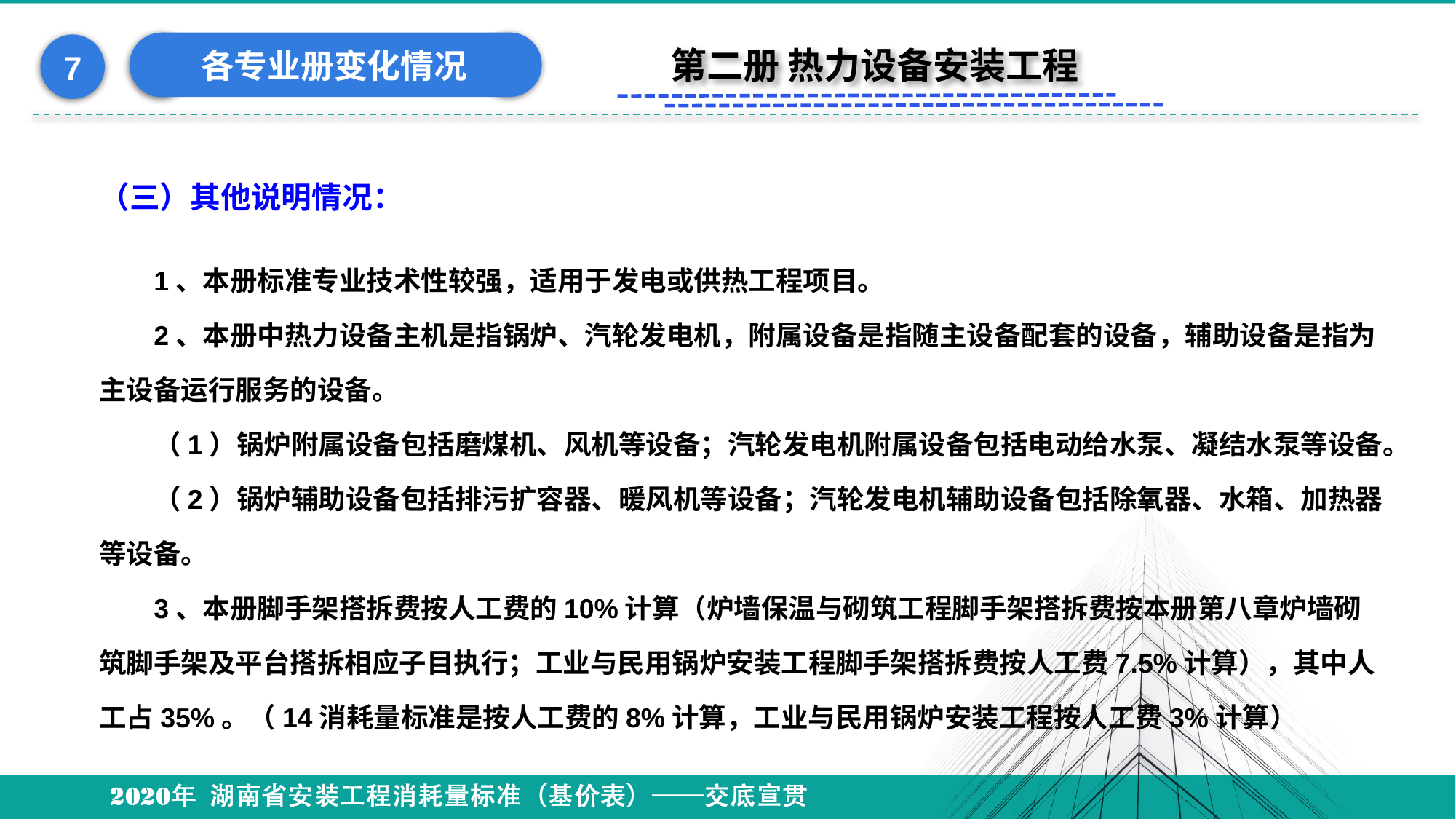

各专业册变化情况

7
第二册 热力设备安装工程
#
（三）其他说明情况：

1、本册标准专业技术性较强，适用于发电或供热工程项目。
2、本册中热力设备主机是指锅炉、汽轮发电机，附属设备是指随主设备配套的设备，辅助设备是指为主设备运行服务的设备。
（1）锅炉附属设备包括磨煤机、风机等设备；汽轮发电机附属设备包括电动给水泵、凝结水泵等设备。
（2）锅炉辅助设备包括排污扩容器、暖风机等设备；汽轮发电机辅助设备包括除氧器、水箱、加热器等设备。
3、本册脚手架搭拆费按人工费的10%计算（炉墙保温与砌筑工程脚手架搭拆费按本册第八章炉墙砌筑脚手架及平台搭拆相应子目执行；工业与民用锅炉安装工程脚手架搭拆费按人工费7.5%计算），其中人工占35%。（14消耗量标准是按人工费的8%计算，工业与民用锅炉安装工程按人工费3%计算）